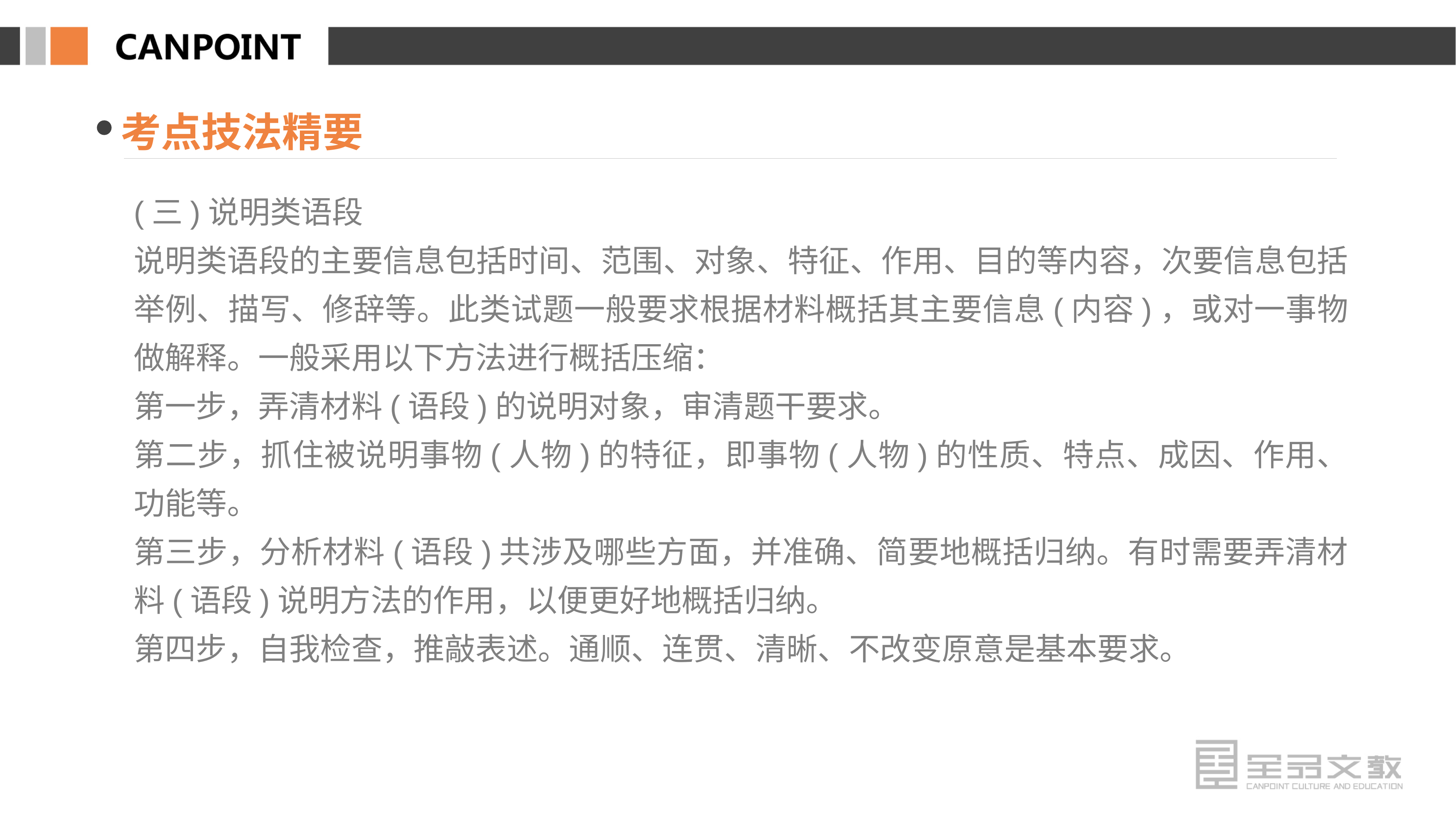

考点技法精要

(三)说明类语段
说明类语段的主要信息包括时间、范围、对象、特征、作用、目的等内容，次要信息包括举例、描写、修辞等。此类试题一般要求根据材料概括其主要信息(内容)，或对一事物做解释。一般采用以下方法进行概括压缩：
第一步，弄清材料(语段)的说明对象，审清题干要求。
第二步，抓住被说明事物(人物)的特征，即事物(人物)的性质、特点、成因、作用、功能等。
第三步，分析材料(语段)共涉及哪些方面，并准确、简要地概括归纳。有时需要弄清材料(语段)说明方法的作用，以便更好地概括归纳。
第四步，自我检查，推敲表述。通顺、连贯、清晰、不改变原意是基本要求。